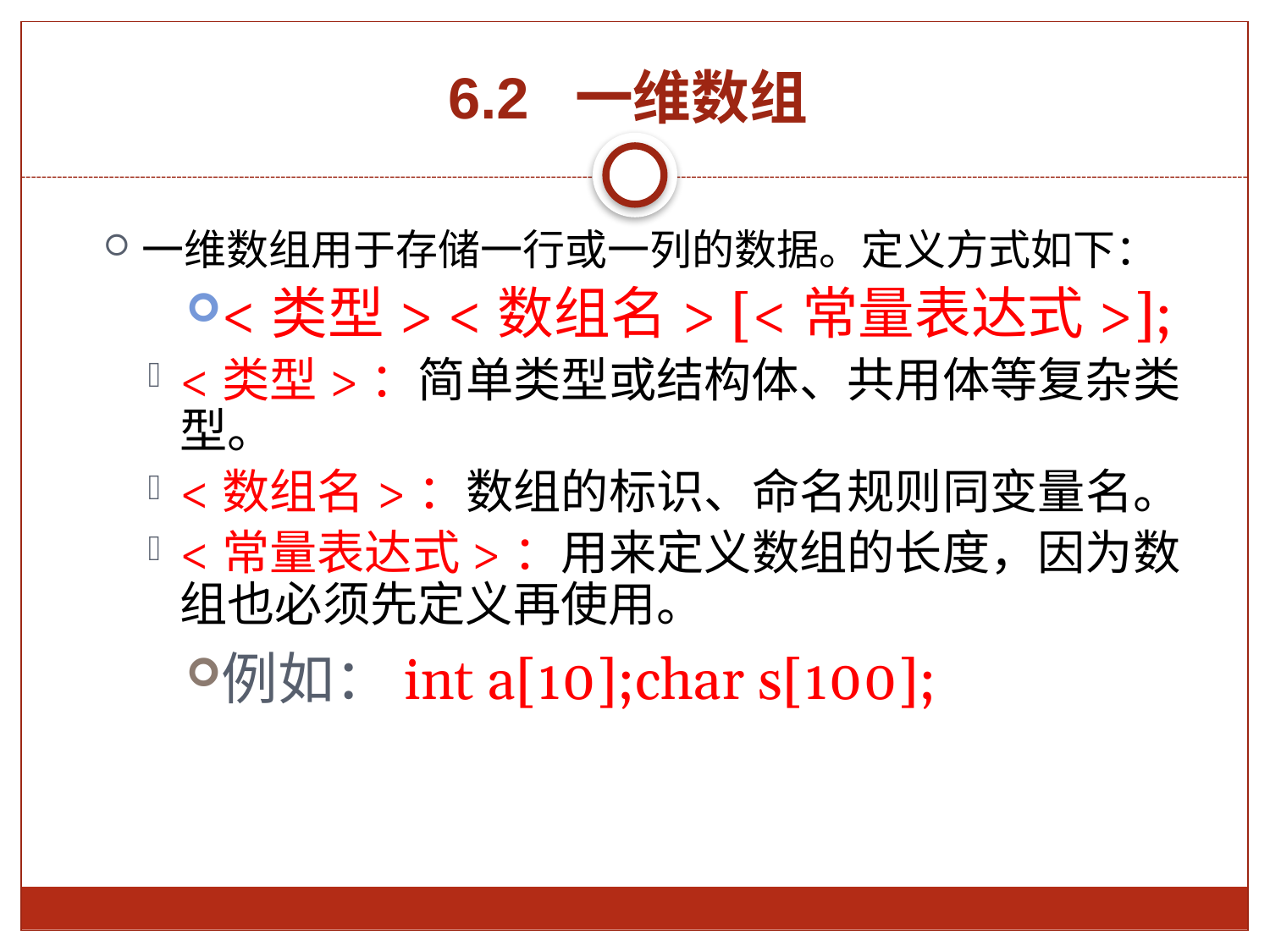

# 6.2  一维数组
一维数组用于存储一行或一列的数据。定义方式如下：
<类型> <数组名> [<常量表达式>];
<类型>：简单类型或结构体、共用体等复杂类型。
<数组名>：数组的标识、命名规则同变量名。
<常量表达式>：用来定义数组的长度，因为数组也必须先定义再使用。
例如：int a[10];char s[100];